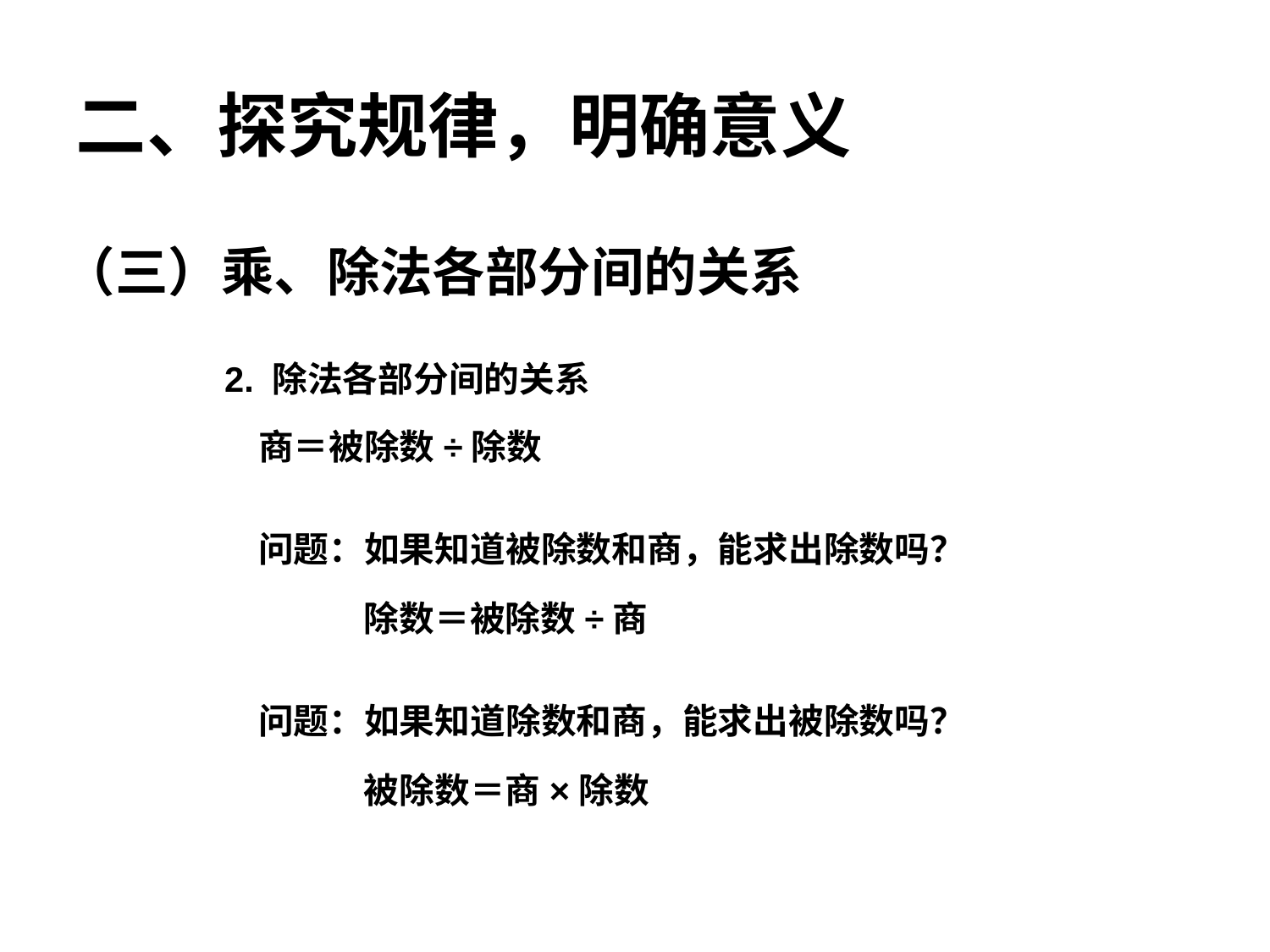

二、探究规律，明确意义
（三）乘、除法各部分间的关系
2. 除法各部分间的关系
商＝被除数÷除数
问题：如果知道被除数和商，能求出除数吗？
除数＝被除数÷商
问题：如果知道除数和商，能求出被除数吗？
被除数＝商×除数